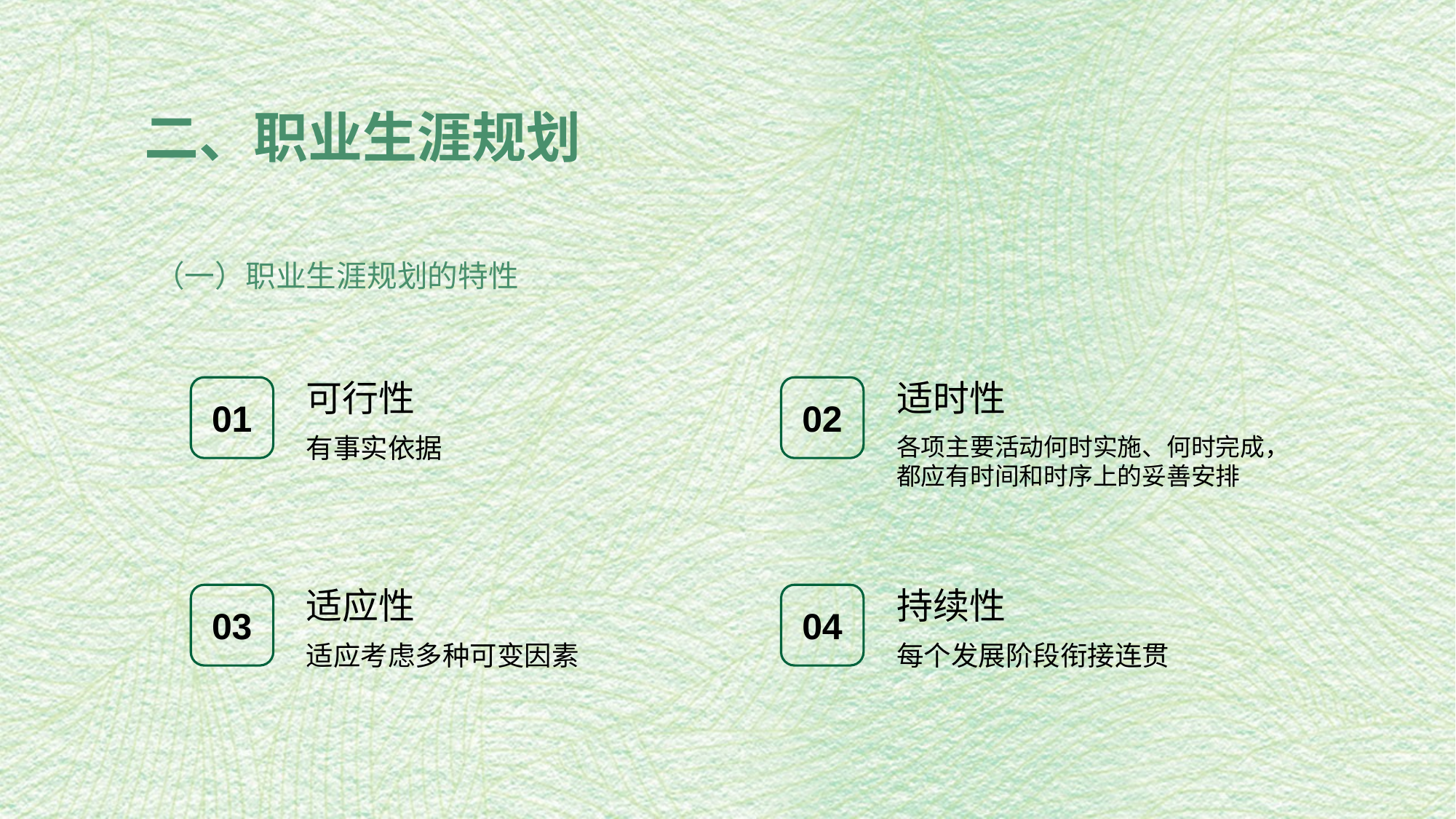

二、职业生涯规划
（一）职业生涯规划的特性
可行性
适时性
01
02
有事实依据
各项主要活动何时实施、何时完成，都应有时间和时序上的妥善安排
适应性
持续性
03
04
适应考虑多种可变因素
每个发展阶段衔接连贯